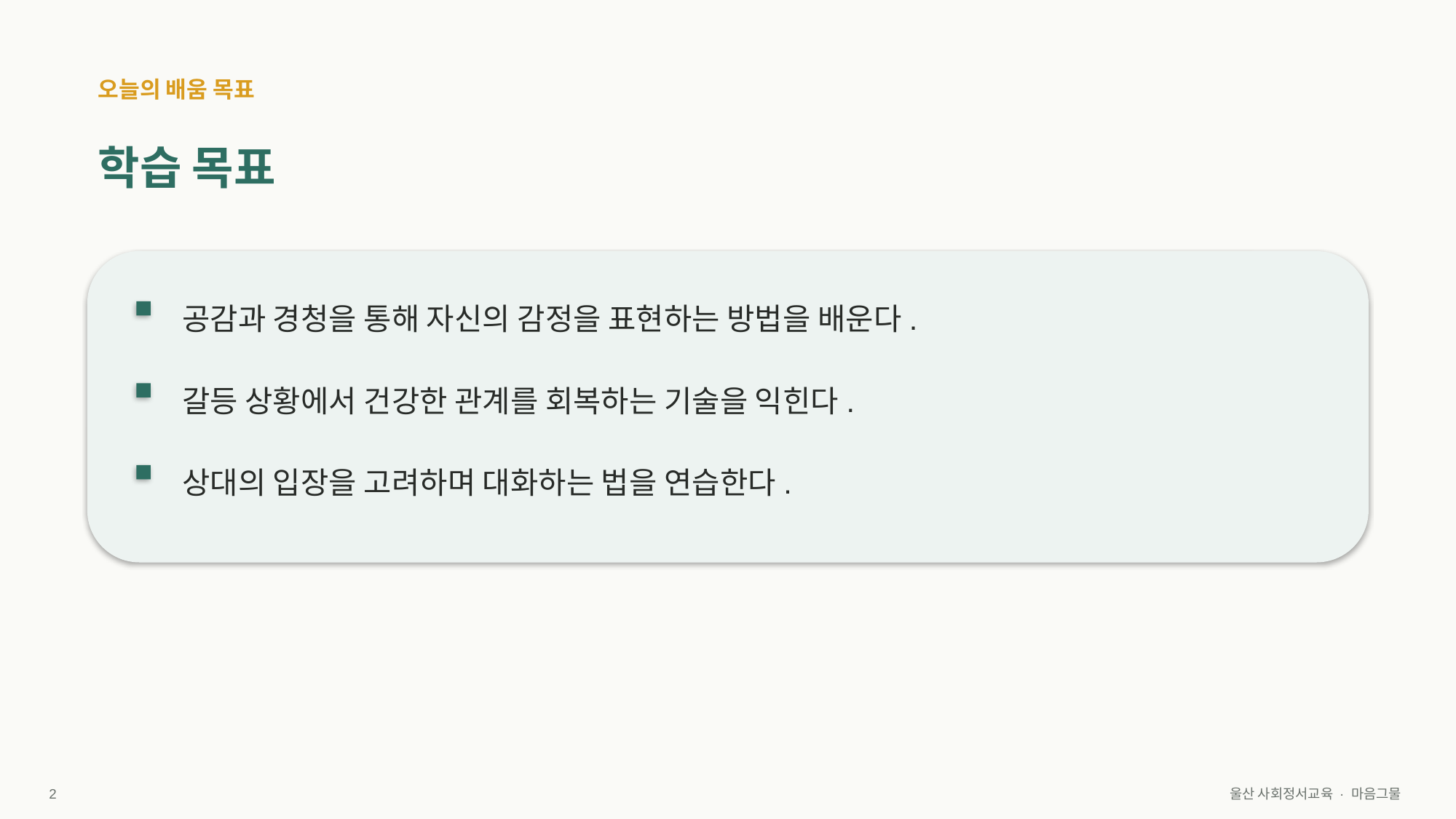

오늘의 배움 목표
학습 목표

공감과 경청을 통해 자신의 감정을 표현하는 방법을 배운다.

갈등 상황에서 건강한 관계를 회복하는 기술을 익힌다.

상대의 입장을 고려하며 대화하는 법을 연습한다.

2
울산 사회정서교육 · 마음그물